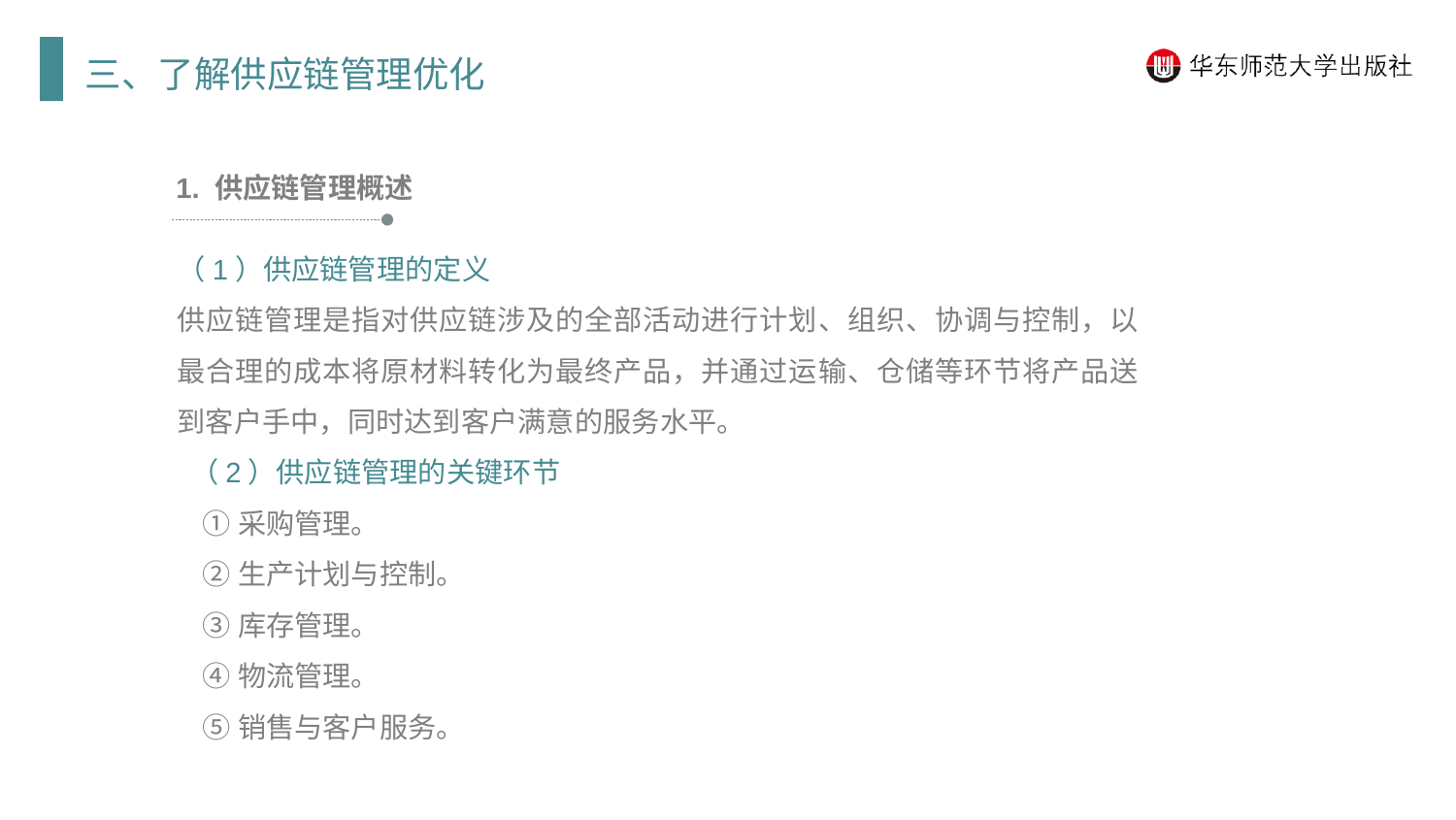

三、了解供应链管理优化
1. 供应链管理概述
（1）供应链管理的定义
供应链管理是指对供应链涉及的全部活动进行计划、组织、协调与控制，以最合理的成本将原材料转化为最终产品，并通过运输、仓储等环节将产品送到客户手中，同时达到客户满意的服务水平。
 （2）供应链管理的关键环节
    ①采购管理。
    ②生产计划与控制。
    ③库存管理。
    ④物流管理。
    ⑤销售与客户服务。